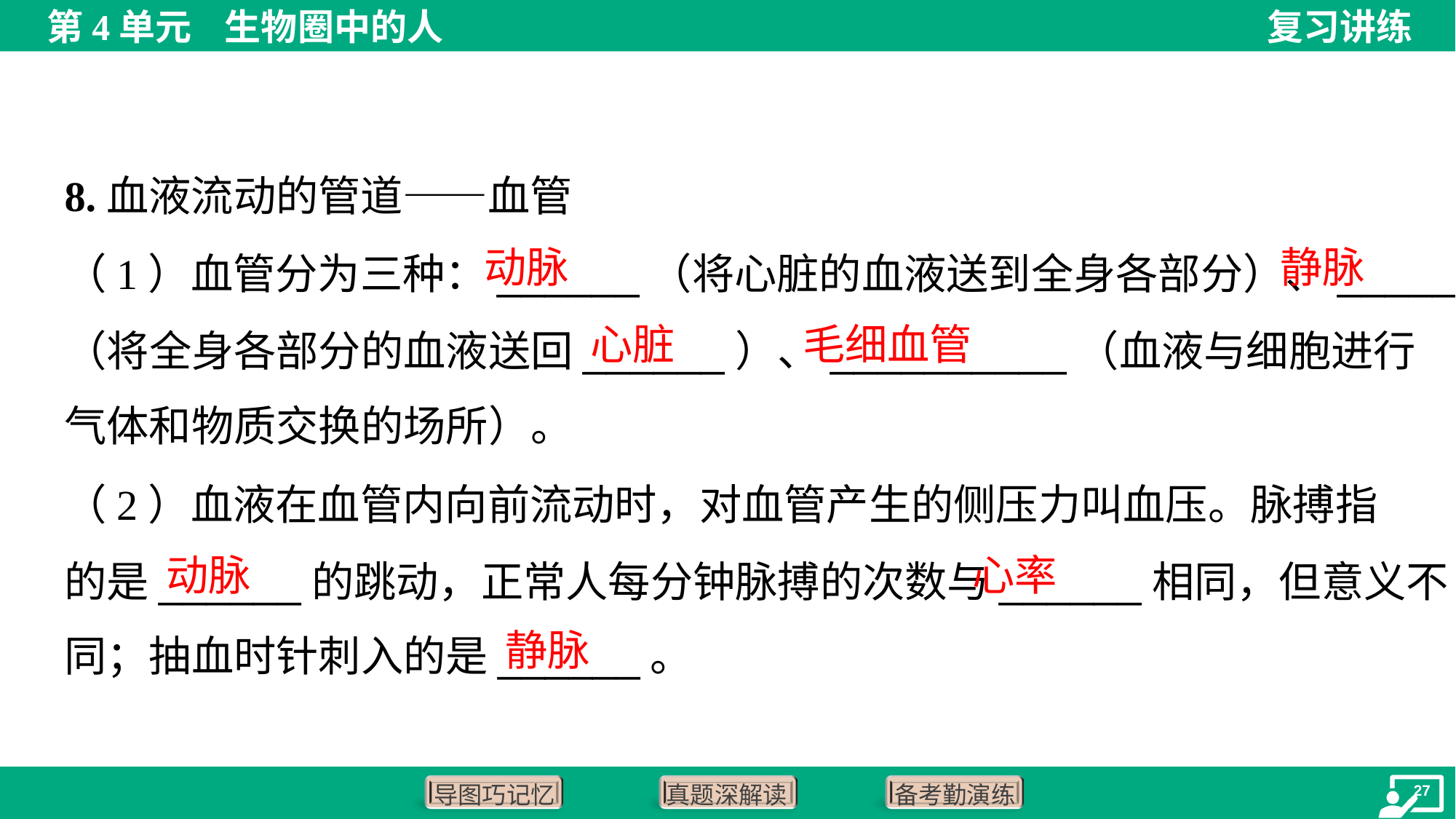

8.血液流动的管道——血管
动脉
静脉
（1）血管分为三种：______（将心脏的血液送到全身各部分）、_____
（将全身各部分的血液送回______）、__________（血液与细胞进行
气体和物质交换的场所）。
心脏
毛细血管
（2）血液在血管内向前流动时，对血管产生的侧压力叫血压。脉搏指
的是______的跳动，正常人每分钟脉搏的次数与______相同，但意义不
同；抽血时针刺入的是______。
动脉
心率
静脉